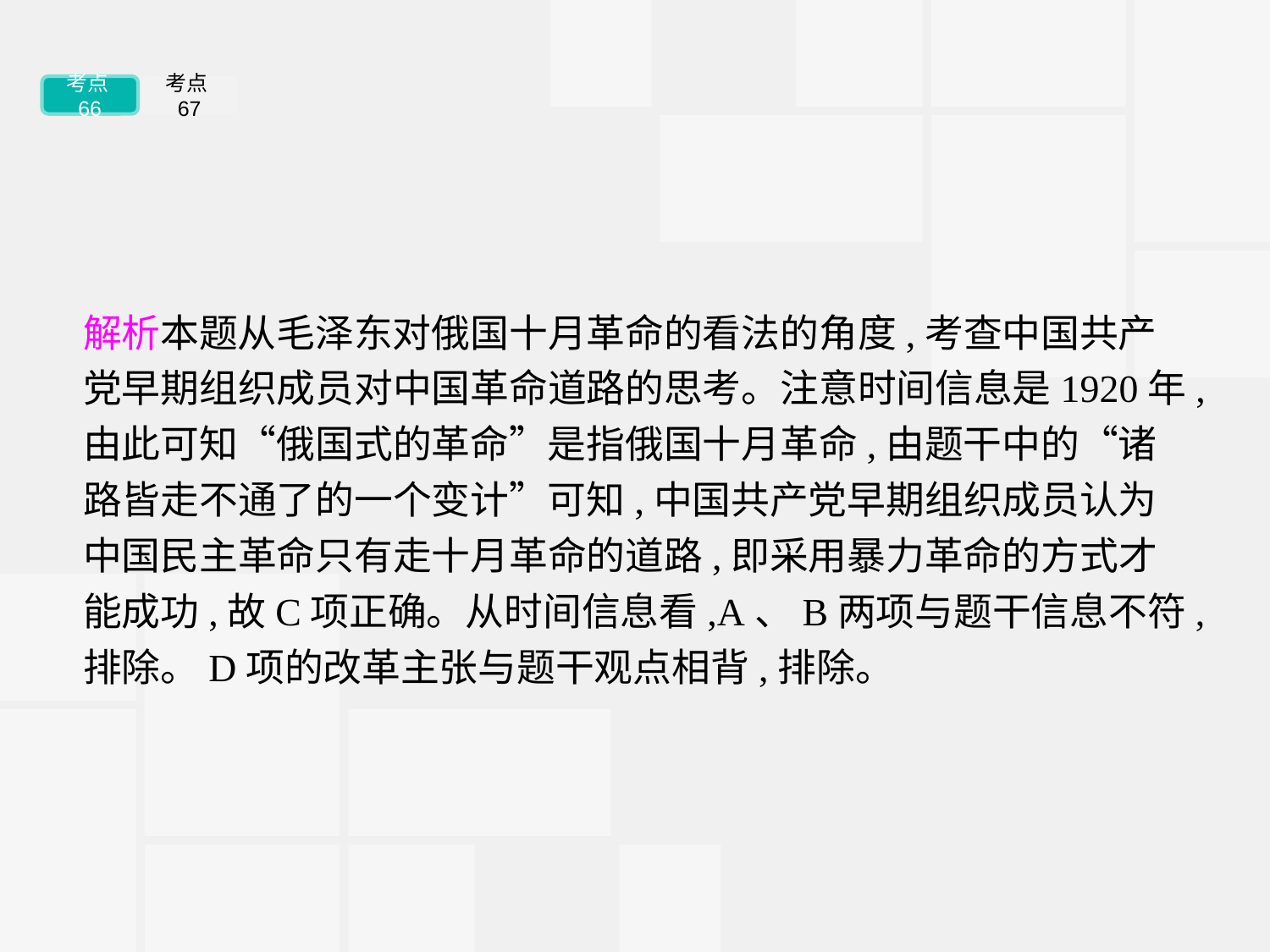

考点66
考点67
解析本题从毛泽东对俄国十月革命的看法的角度,考查中国共产党早期组织成员对中国革命道路的思考。注意时间信息是1920年,由此可知“俄国式的革命”是指俄国十月革命,由题干中的“诸路皆走不通了的一个变计”可知,中国共产党早期组织成员认为中国民主革命只有走十月革命的道路,即采用暴力革命的方式才能成功,故C项正确。从时间信息看,A、B两项与题干信息不符,排除。D项的改革主张与题干观点相背,排除。